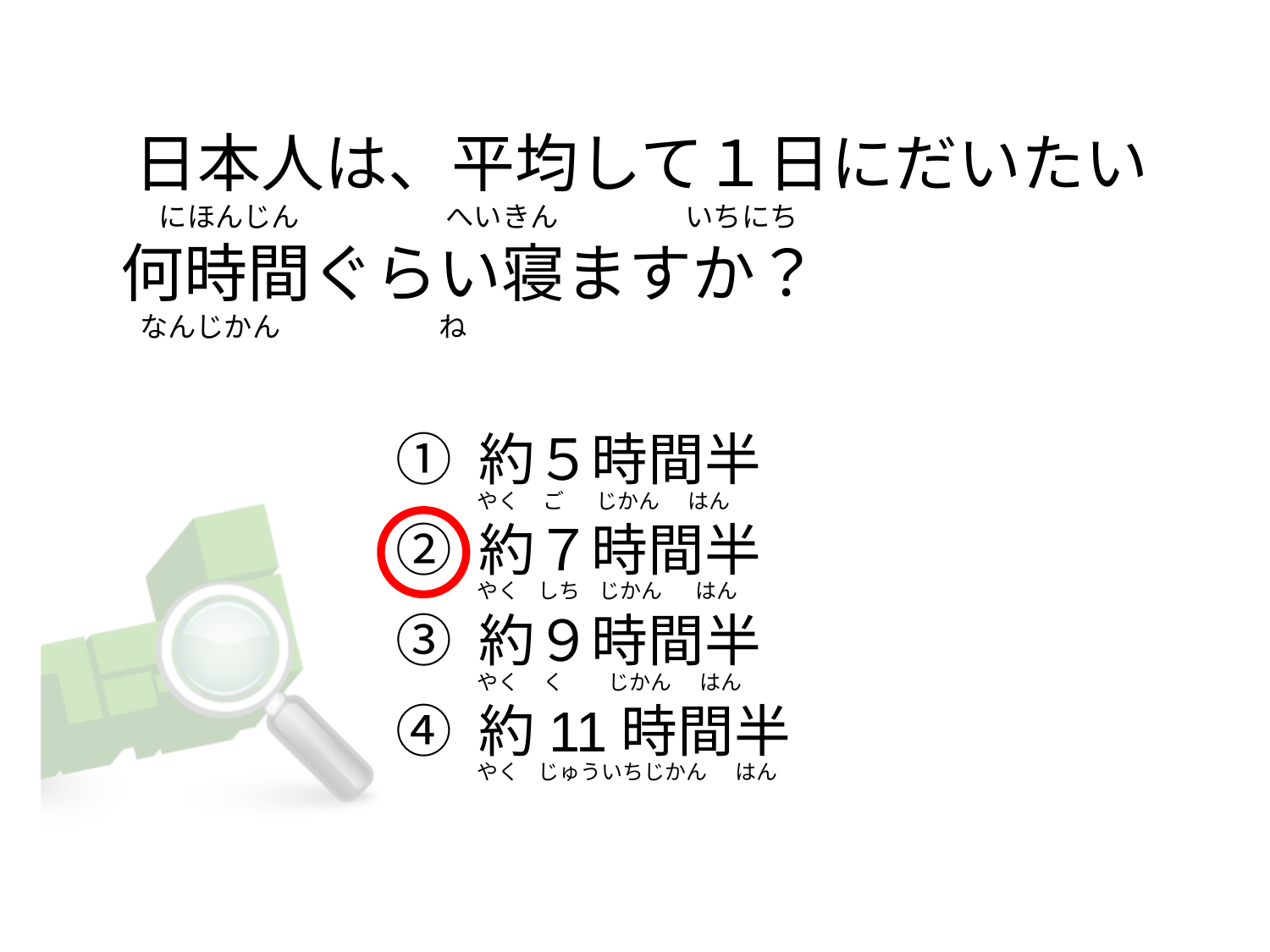

# 日本人は、平均して１日にだいたい       にほんじん                       へいきん                    いちにち                              何時間ぐらい寝ますか？    なんじかん                         ね
① 約５時間半
② 約７時間半
③ 約９時間半
④ 約11時間半

やく     ご       じかん      はん

やく    しち    じかん       はん
やく     く　     じかん      はん
やく    じゅういちじかん      はん